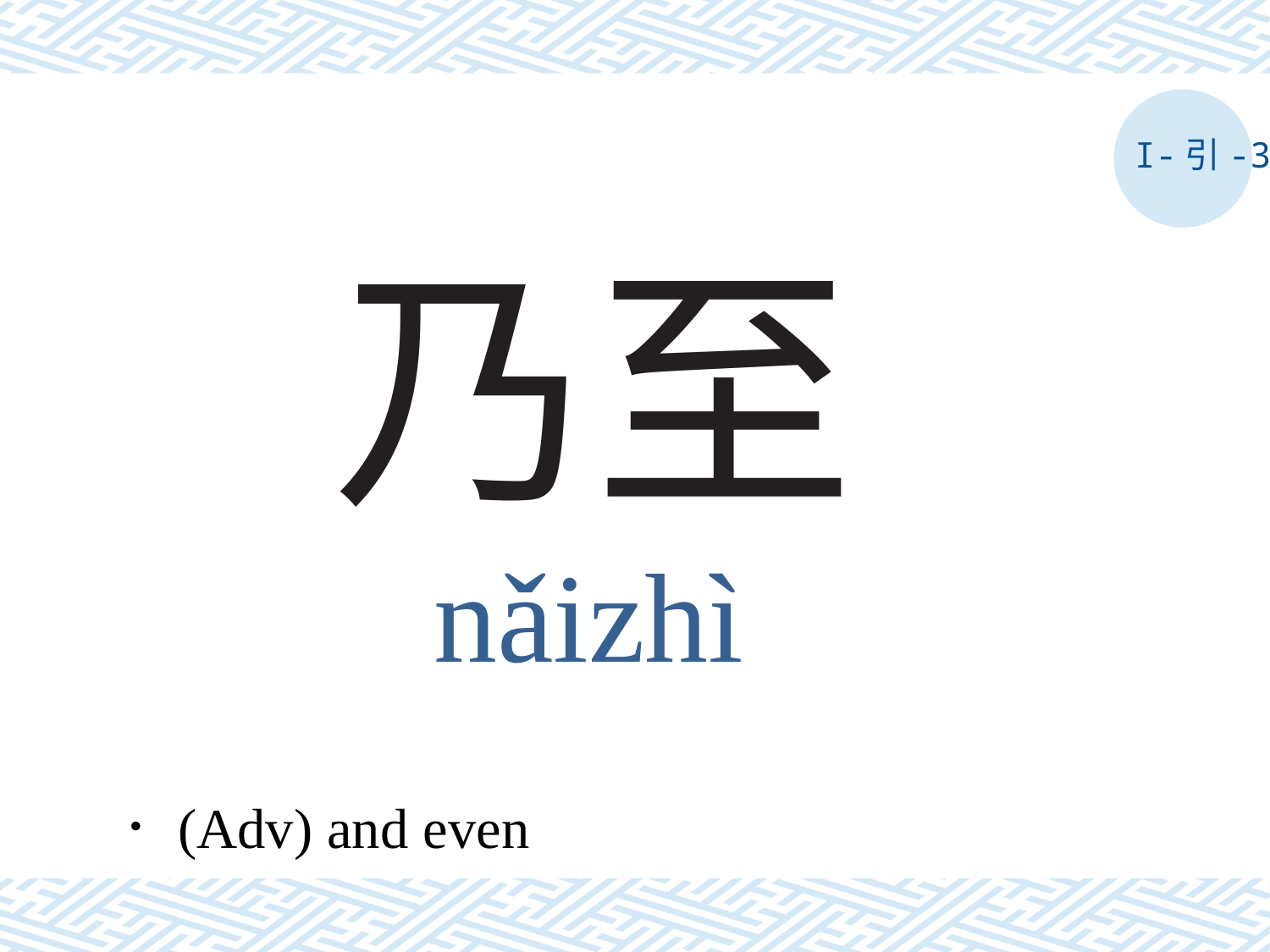

I-引-3

# 乃至
nǎizhì
．(Adv) and even